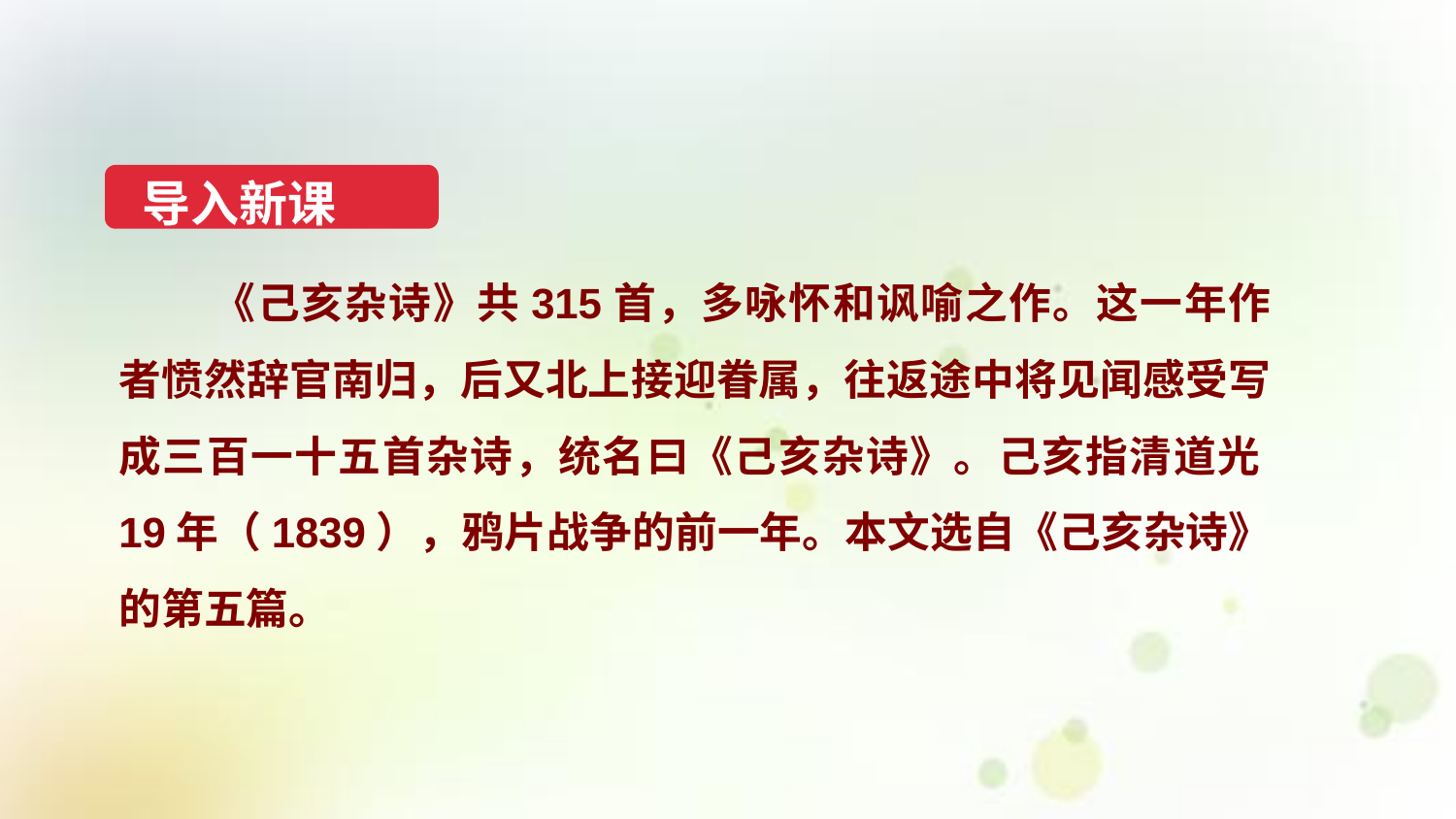

导入新课
《己亥杂诗》共315首，多咏怀和讽喻之作。这一年作者愤然辞官南归，后又北上接迎眷属，往返途中将见闻感受写成三百一十五首杂诗，统名曰《己亥杂诗》。己亥指清道光19年（1839），鸦片战争的前一年。本文选自《己亥杂诗》的第五篇。